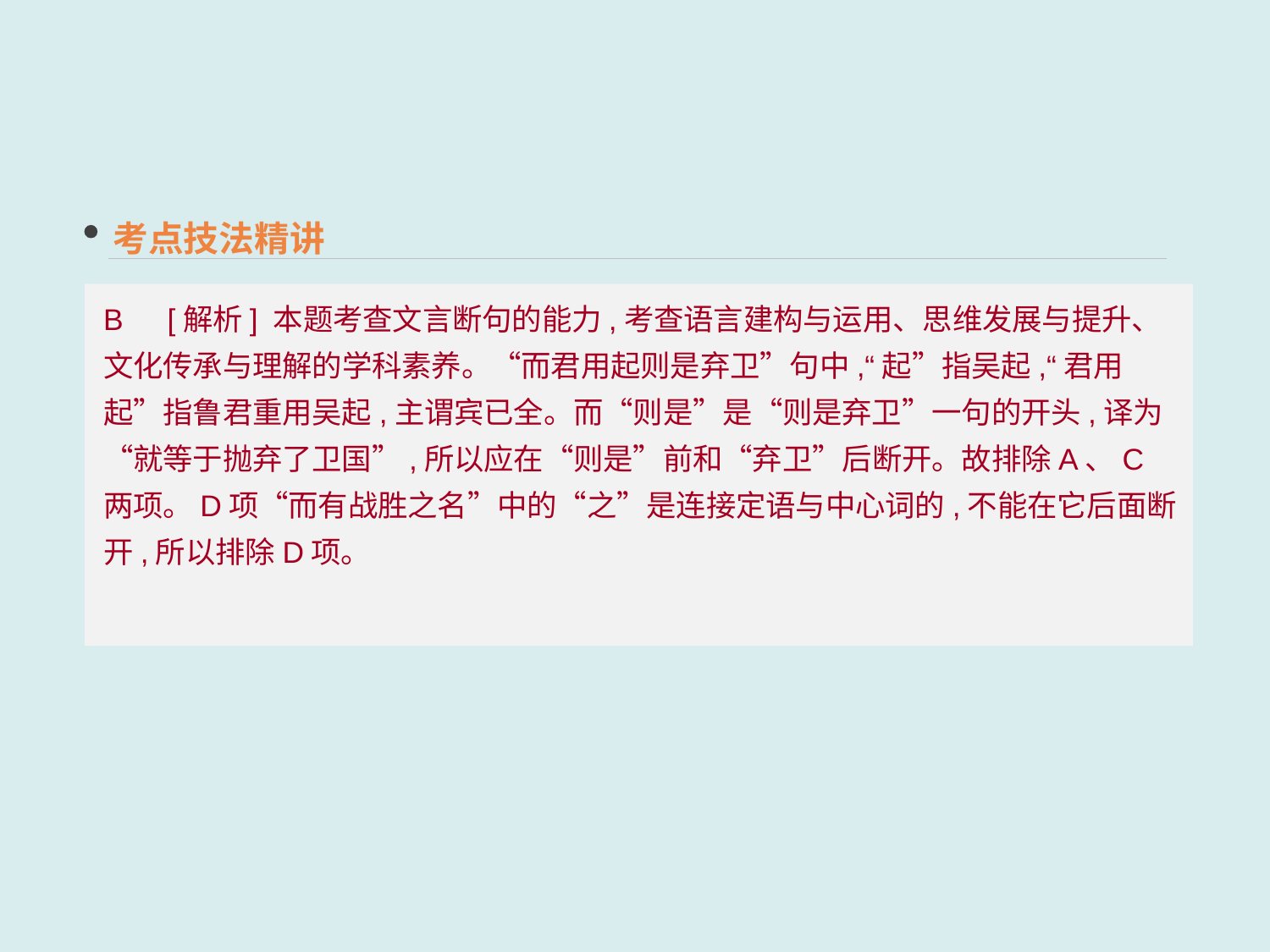

考点技法精讲

B　[解析] 本题考查文言断句的能力,考查语言建构与运用、思维发展与提升、文化传承与理解的学科素养。“而君用起则是弃卫”句中,“起”指吴起,“君用起”指鲁君重用吴起,主谓宾已全。而“则是”是“则是弃卫”一句的开头,译为“就等于抛弃了卫国”,所以应在“则是”前和“弃卫”后断开。故排除A、C两项。D项“而有战胜之名”中的“之”是连接定语与中心词的,不能在它后面断开,所以排除D项。